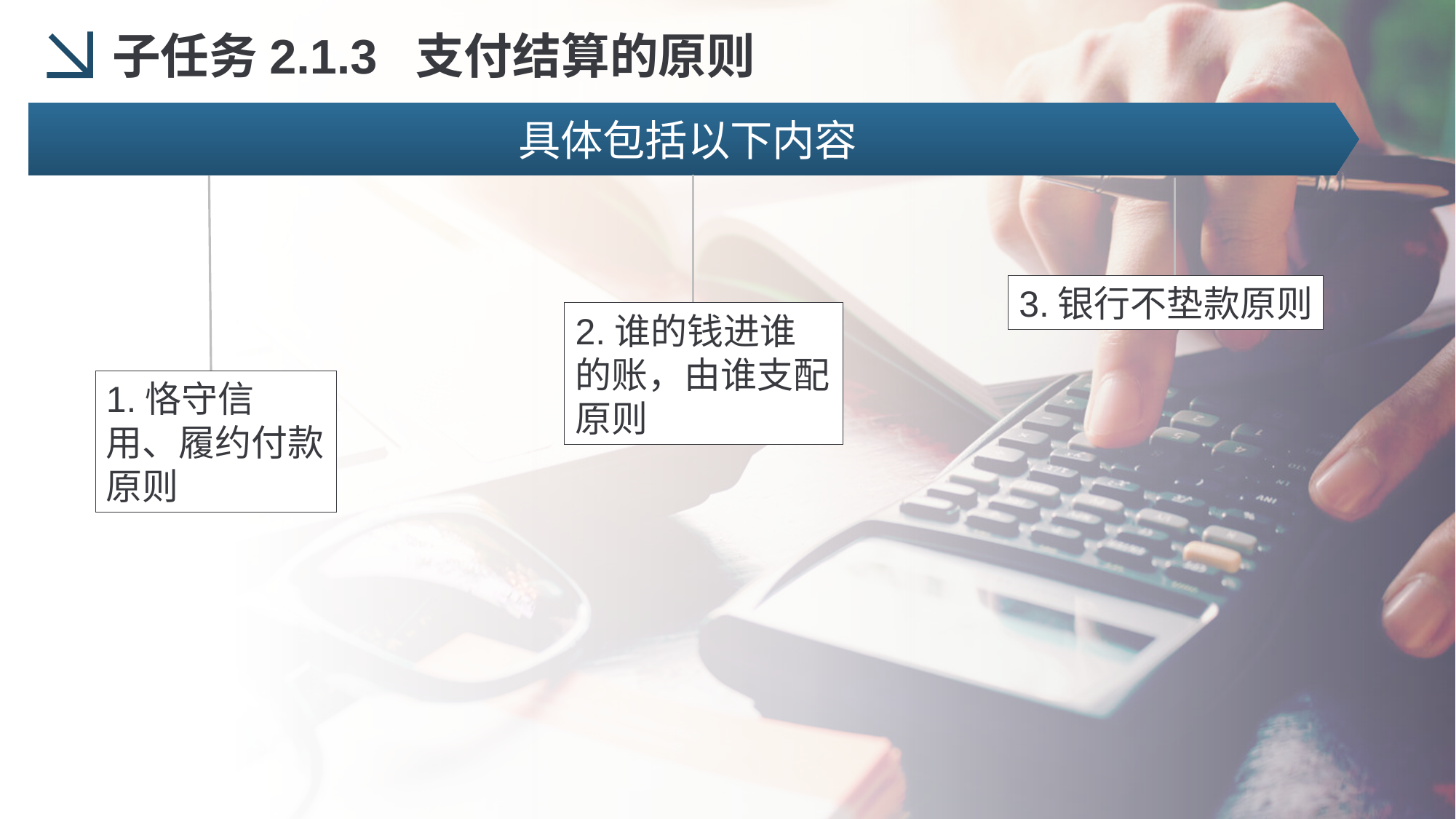

子任务2.1.3  支付结算的原则

具体包括以下内容
3.银行不垫款原则
2.谁的钱进谁的账，由谁支配原则
1.恪守信用、履约付款原则